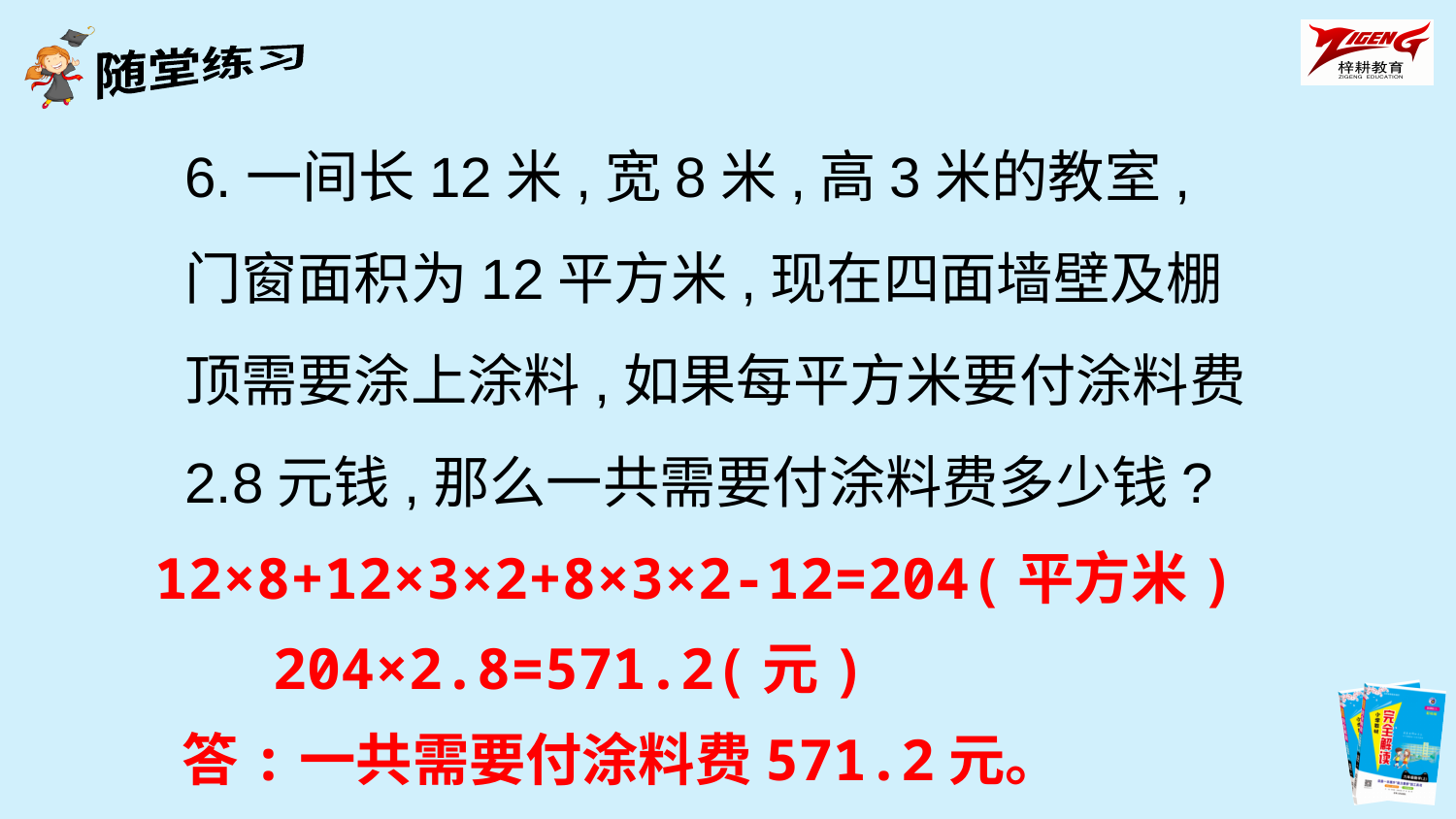

6.一间长12米,宽8米,高3米的教室,门窗面积为12平方米,现在四面墙壁及棚顶需要涂上涂料,如果每平方米要付涂料费2.8元钱,那么一共需要付涂料费多少钱?
12×8+12×3×2+8×3×2-12=204(平方米)
204×2.8=571.2(元)
答:一共需要付涂料费571.2元。